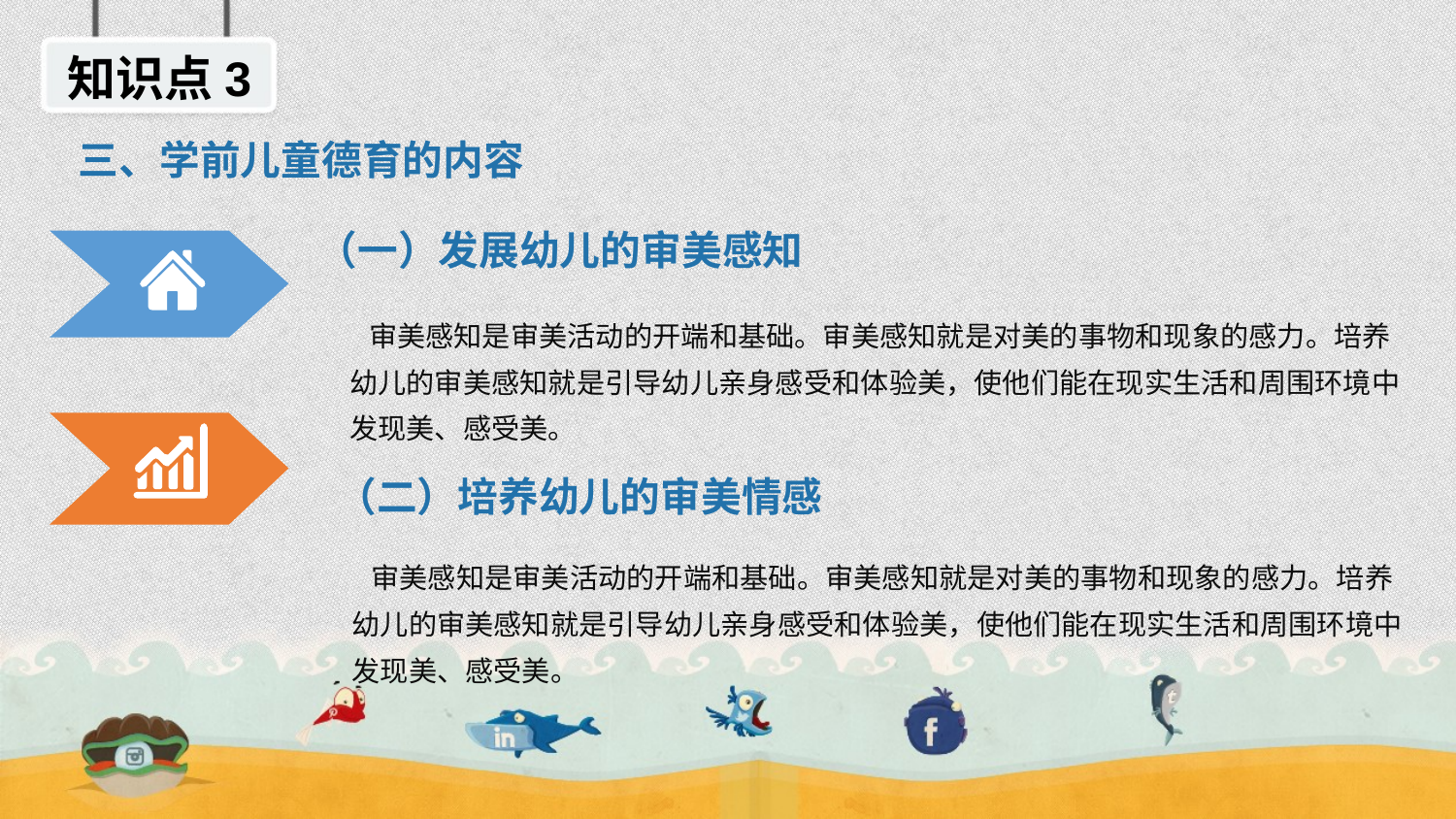

知识点3
三、学前儿童德育的内容
（一）发展幼儿的审美感知

  审美感知是审美活动的开端和基础。审美感知就是对美的事物和现象的感力。培养幼儿的审美感知就是引导幼儿亲身感受和体验美，使他们能在现实生活和周围环境中发现美、感受美。

（二）培养幼儿的审美情感
  审美感知是审美活动的开端和基础。审美感知就是对美的事物和现象的感力。培养幼儿的审美感知就是引导幼儿亲身感受和体验美，使他们能在现实生活和周围环境中发现美、感受美。